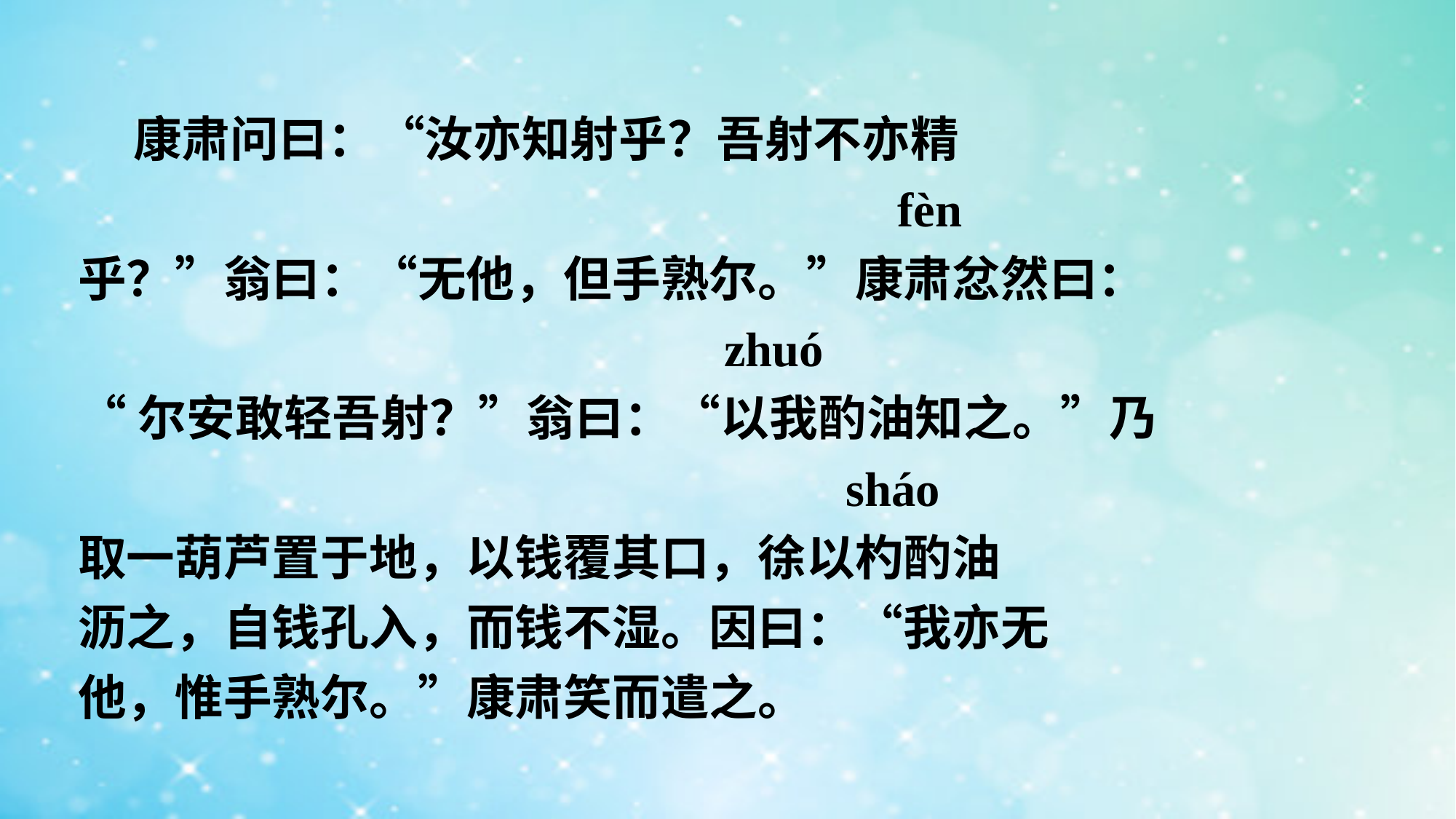

康肃问曰：“汝亦知射乎？吾射不亦精
                                                                fèn
乎？”翁曰：“无他，但手熟尔。”康肃忿然曰：
                                                zhuó
“尔安敢轻吾射？”翁曰：“以我酌油知之。”乃
                                                               sháo
取一葫芦置于地，以钱覆其口，徐以杓酌油
沥之，自钱孔入，而钱不湿。因曰：“我亦无
他，惟手熟尔。”康肃笑而遣之。